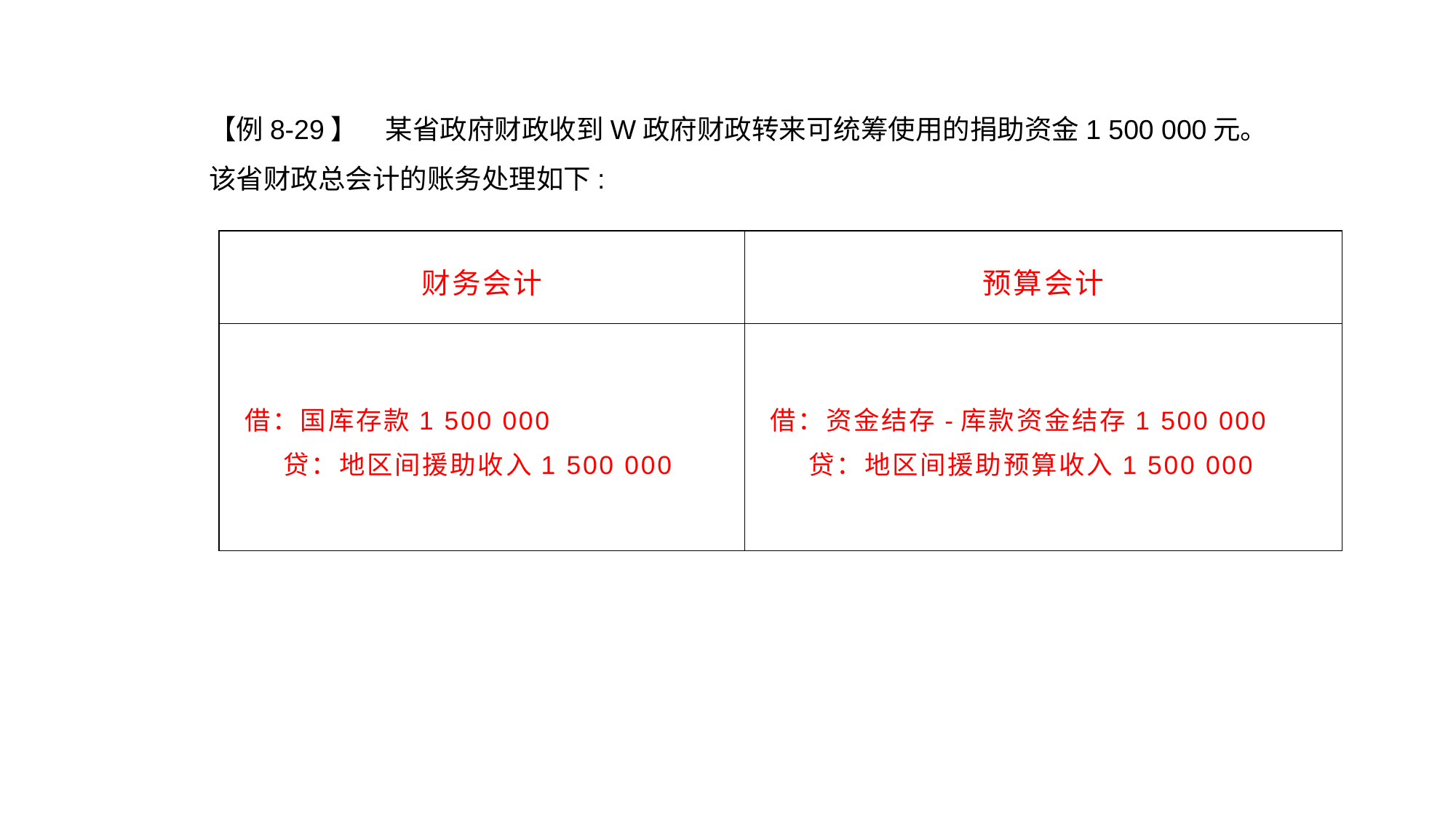

【例8-29】　某省政府财政收到W政府财政转来可统筹使用的捐助资金1 500 000元。该省财政总会计的账务处理如下:
| 财务会计 | 预算会计 |
| --- | --- |
| 借：国库存款1 500 000 贷：地区间援助收入1 500 000 | 借：资金结存-库款资金结存1 500 000 贷：地区间援助预算收入1 500 000 |